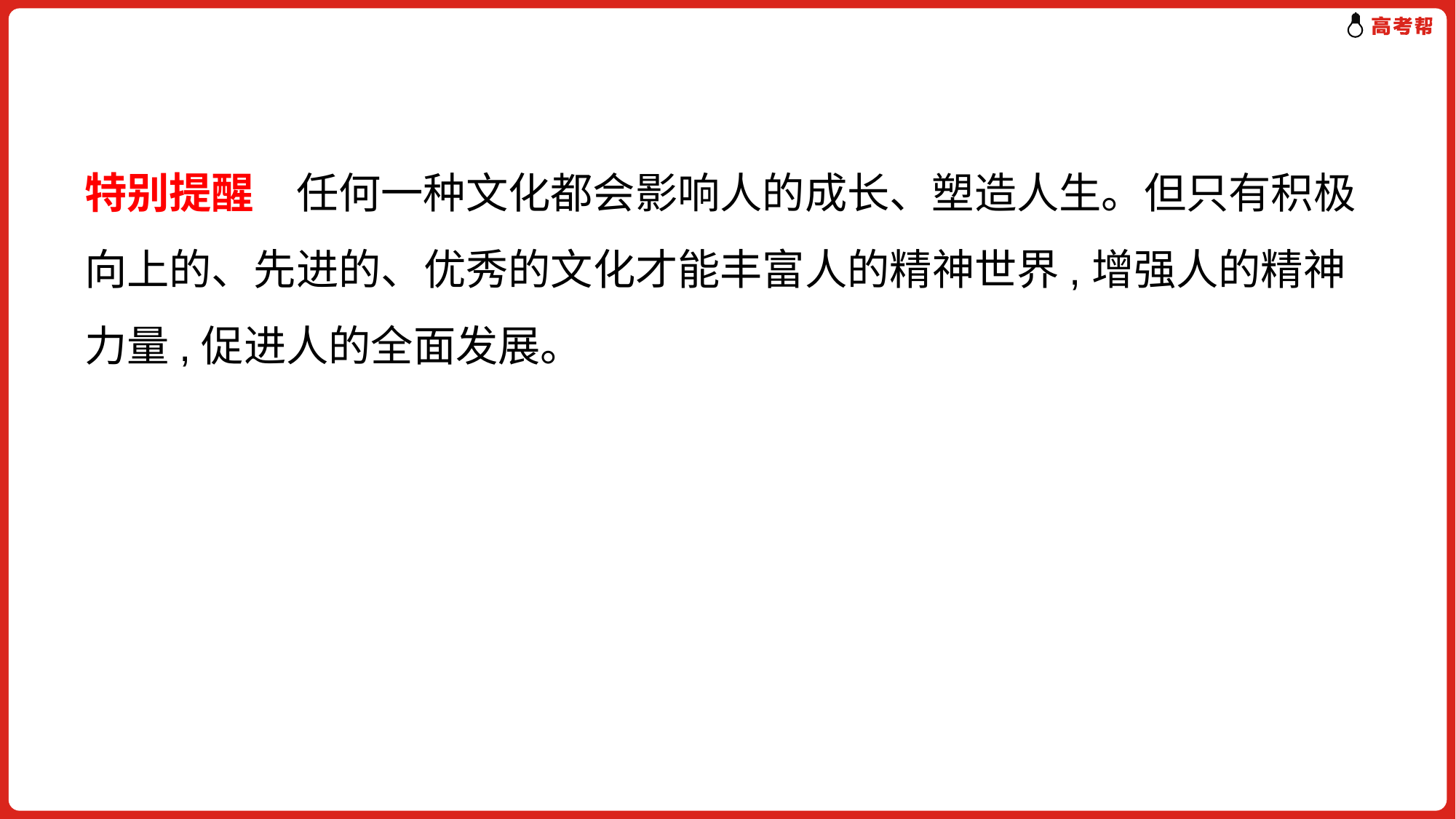

# 特别提醒　任何一种文化都会影响人的成长、塑造人生。但只有积极向上的、先进的、优秀的文化才能丰富人的精神世界,增强人的精神力量,促进人的全面发展。